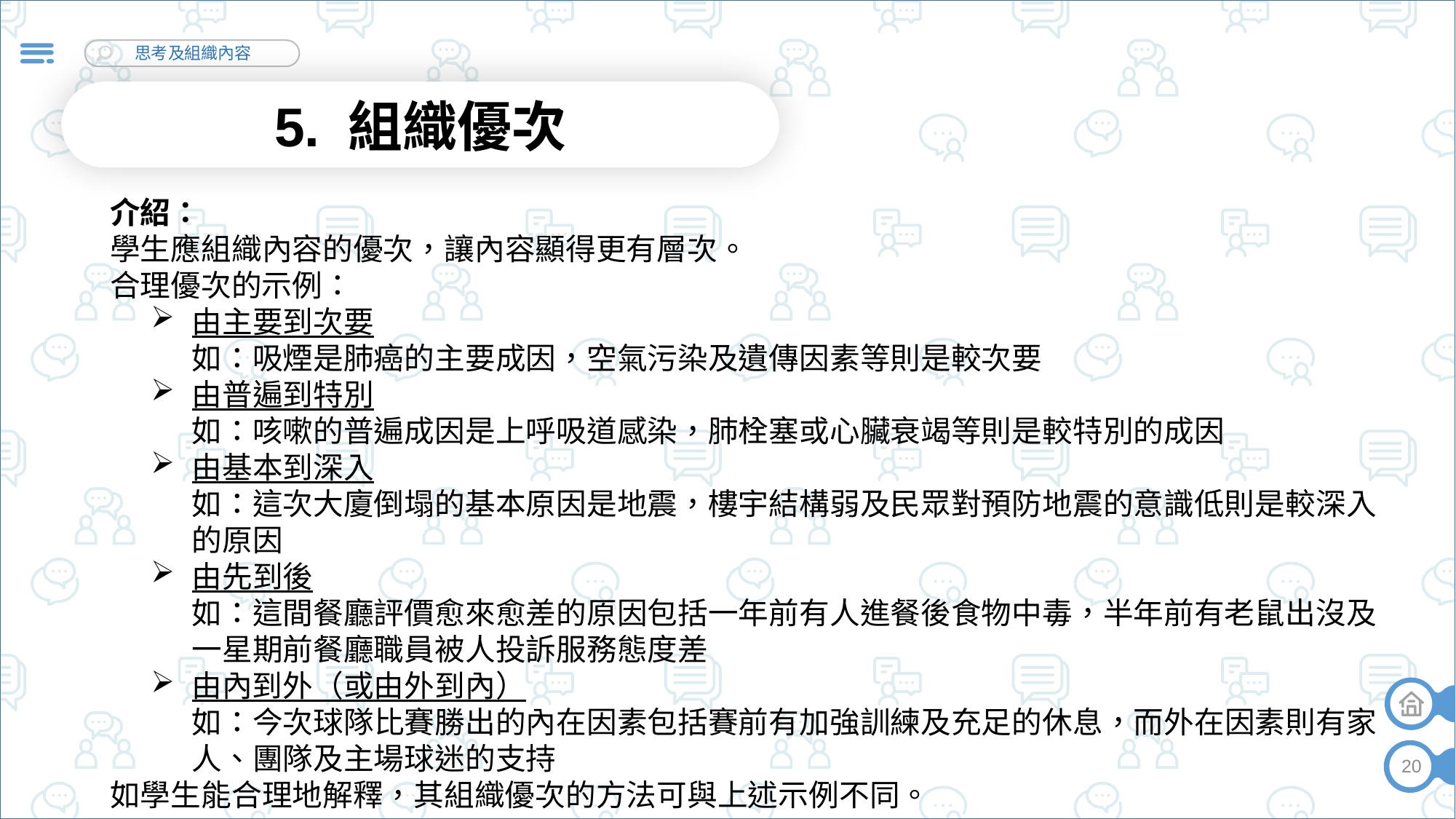

5. 組織優次
介紹：
學生應組織內容的優次，讓內容顯得更有層次。
合理優次的示例：
由主要到次要
如：吸煙是肺癌的主要成因，空氣污染及遺傳因素等則是較次要
由普遍到特別
如：咳嗽的普遍成因是上呼吸道感染，肺栓塞或心臟衰竭等則是較特別的成因
由基本到深入
如：這次大廈倒塌的基本原因是地震，樓宇結構弱及民眾對預防地震的意識低則是較深入的原因
由先到後
如：這間餐廳評價愈來愈差的原因包括一年前有人進餐後食物中毒，半年前有老鼠出沒及一星期前餐廳職員被人投訴服務態度差
由內到外（或由外到內）
如：今次球隊比賽勝出的內在因素包括賽前有加強訓練及充足的休息，而外在因素則有家人、團隊及主場球迷的支持
如學生能合理地解釋，其組織優次的方法可與上述示例不同。
20